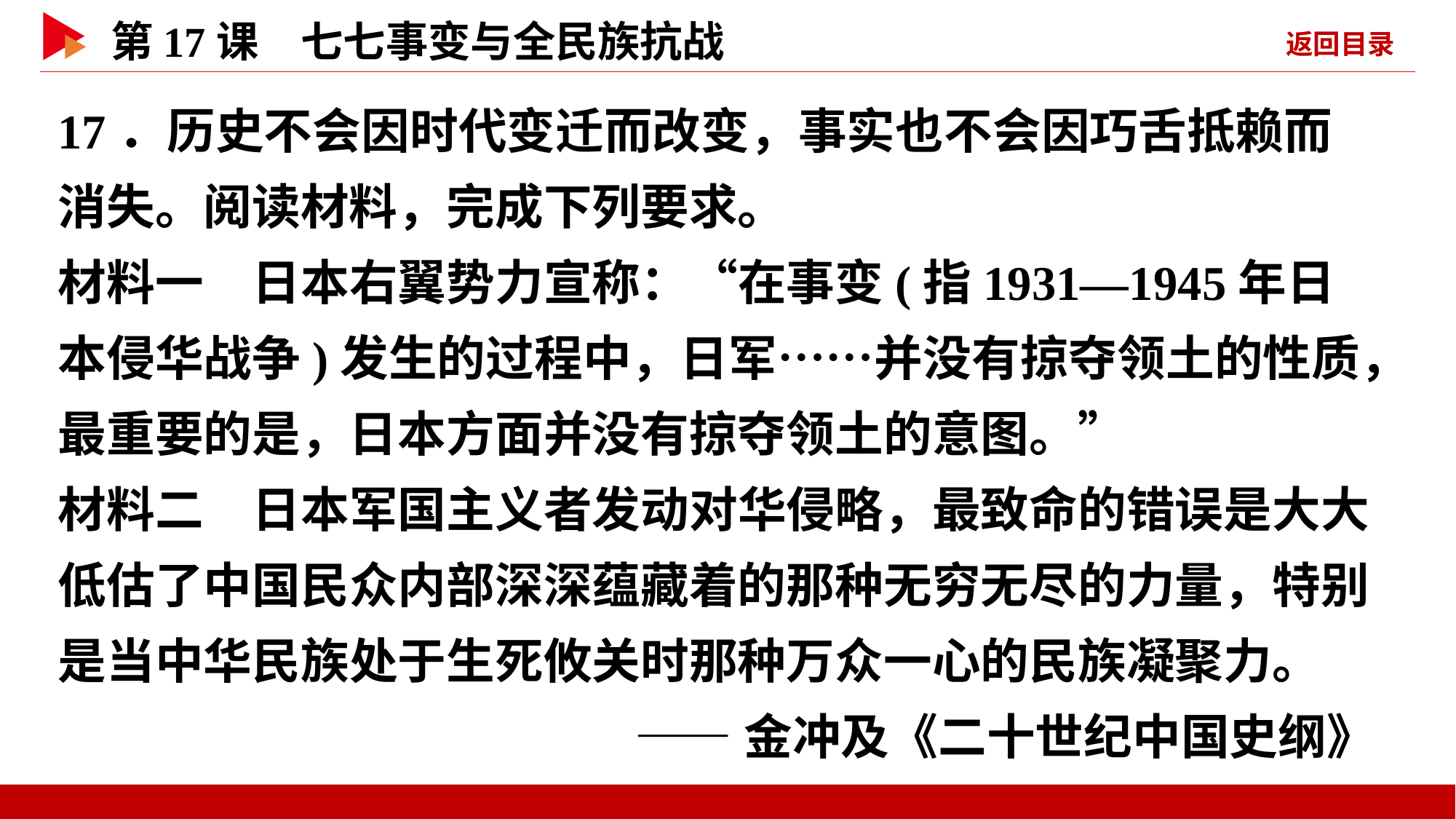

17．历史不会因时代变迁而改变，事实也不会因巧舌抵赖而消失。阅读材料，完成下列要求。
材料一　日本右翼势力宣称：“在事变(指1931—1945年日本侵华战争)发生的过程中，日军……并没有掠夺领土的性质，最重要的是，日本方面并没有掠夺领土的意图。”
材料二　日本军国主义者发动对华侵略，最致命的错误是大大低估了中国民众内部深深蕴藏着的那种无穷无尽的力量，特别是当中华民族处于生死攸关时那种万众一心的民族凝聚力。
——金冲及《二十世纪中国史纲》